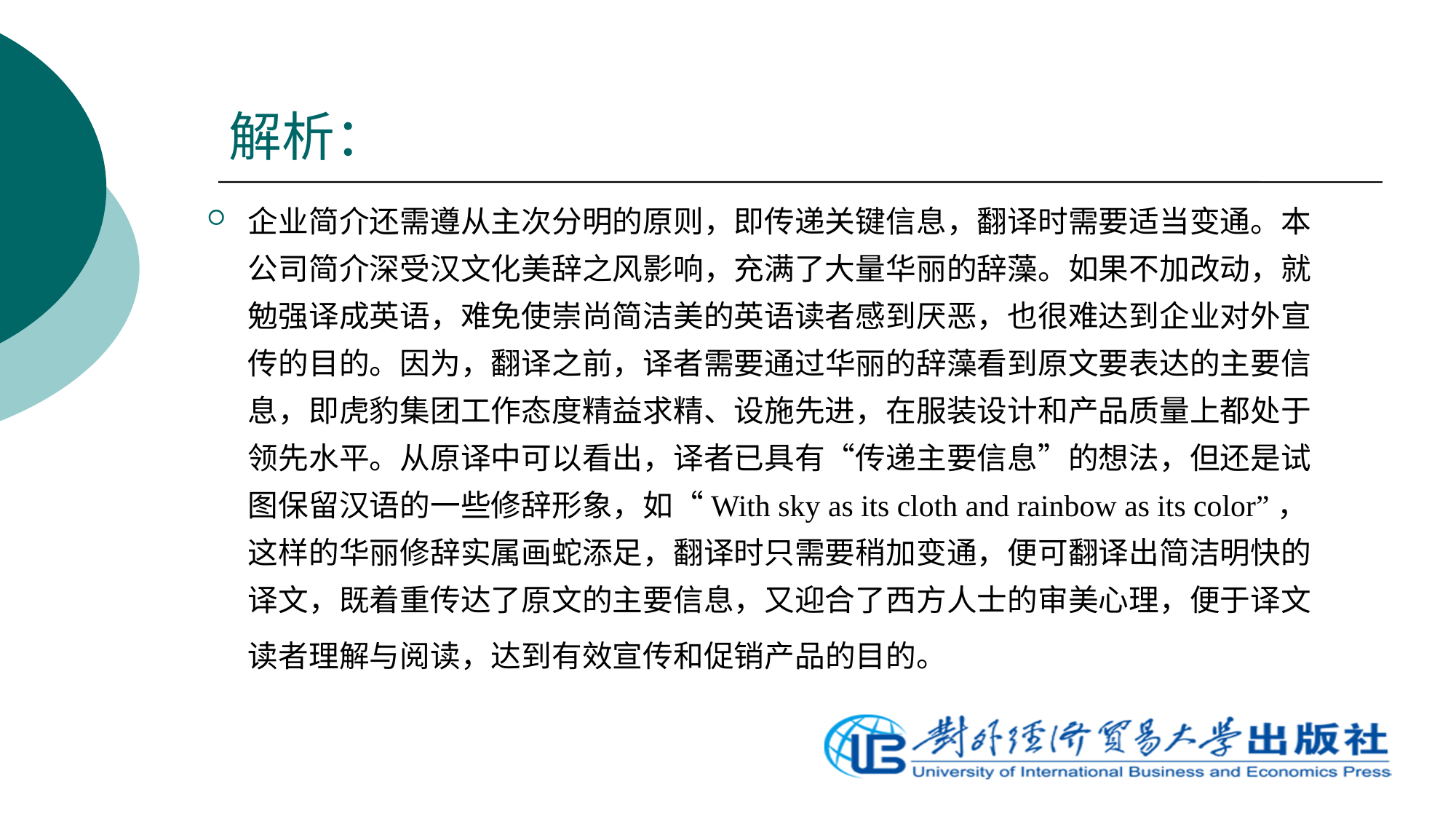

# 解析：
企业简介还需遵从主次分明的原则，即传递关键信息，翻译时需要适当变通。本公司简介深受汉文化美辞之风影响，充满了大量华丽的辞藻。如果不加改动，就勉强译成英语，难免使崇尚简洁美的英语读者感到厌恶，也很难达到企业对外宣传的目的。因为，翻译之前，译者需要通过华丽的辞藻看到原文要表达的主要信息，即虎豹集团工作态度精益求精、设施先进，在服装设计和产品质量上都处于领先水平。从原译中可以看出，译者已具有“传递主要信息”的想法，但还是试图保留汉语的一些修辞形象，如“With sky as its cloth and rainbow as its color”，这样的华丽修辞实属画蛇添足，翻译时只需要稍加变通，便可翻译出简洁明快的译文，既着重传达了原文的主要信息，又迎合了西方人士的审美心理，便于译文读者理解与阅读，达到有效宣传和促销产品的目的。